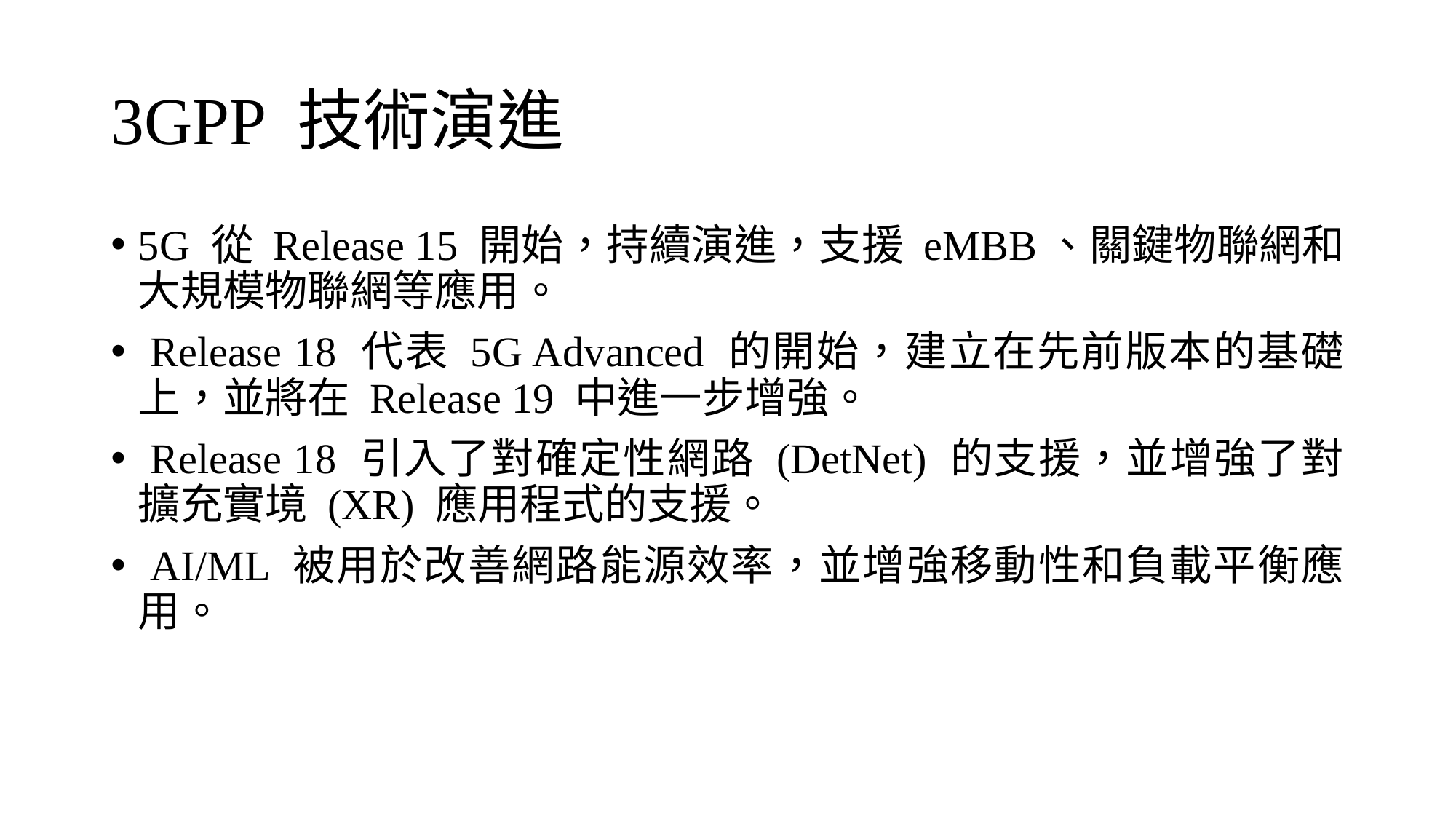

# 3GPP 技術演進
5G 從 Release 15 開始，持續演進，支援 eMBB、關鍵物聯網和大規模物聯網等應用。
 Release 18 代表 5G Advanced 的開始，建立在先前版本的基礎上，並將在 Release 19 中進一步增強。
 Release 18 引入了對確定性網路 (DetNet) 的支援，並增強了對擴充實境 (XR) 應用程式的支援。
 AI/ML 被用於改善網路能源效率，並增強移動性和負載平衡應用。